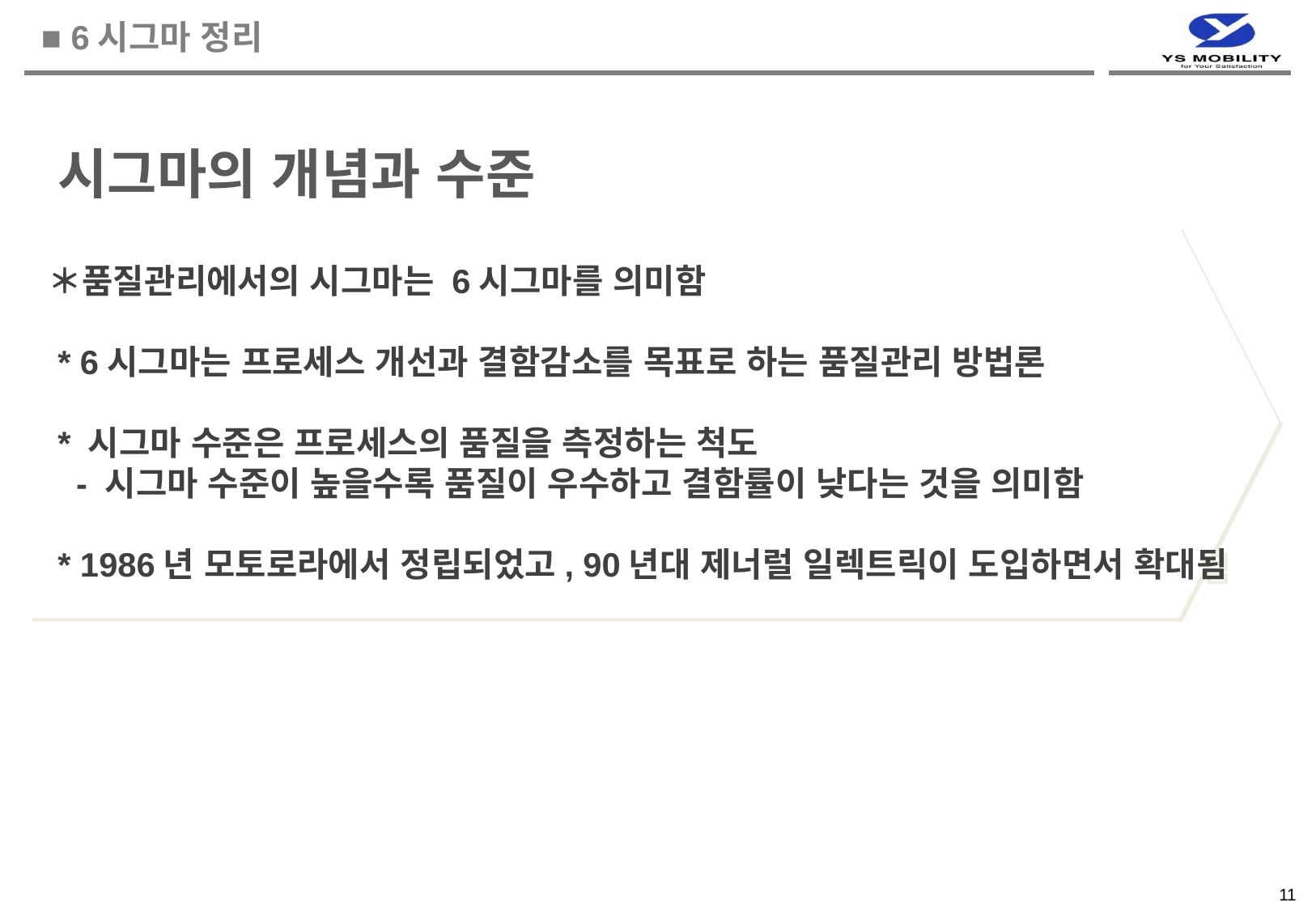

■ 6시그마 정리
시그마의 개념과 수준

＊품질관리에서의 시그마는 6시그마를 의미함

 * 6시그마는 프로세스 개선과 결함감소를 목표로 하는 품질관리 방법론

 * 시그마 수준은 프로세스의 품질을 측정하는 척도
   - 시그마 수준이 높을수록 품질이 우수하고 결함률이 낮다는 것을 의미함

 * 1986년 모토로라에서 정립되었고, 90년대 제너럴 일렉트릭이 도입하면서 확대됨